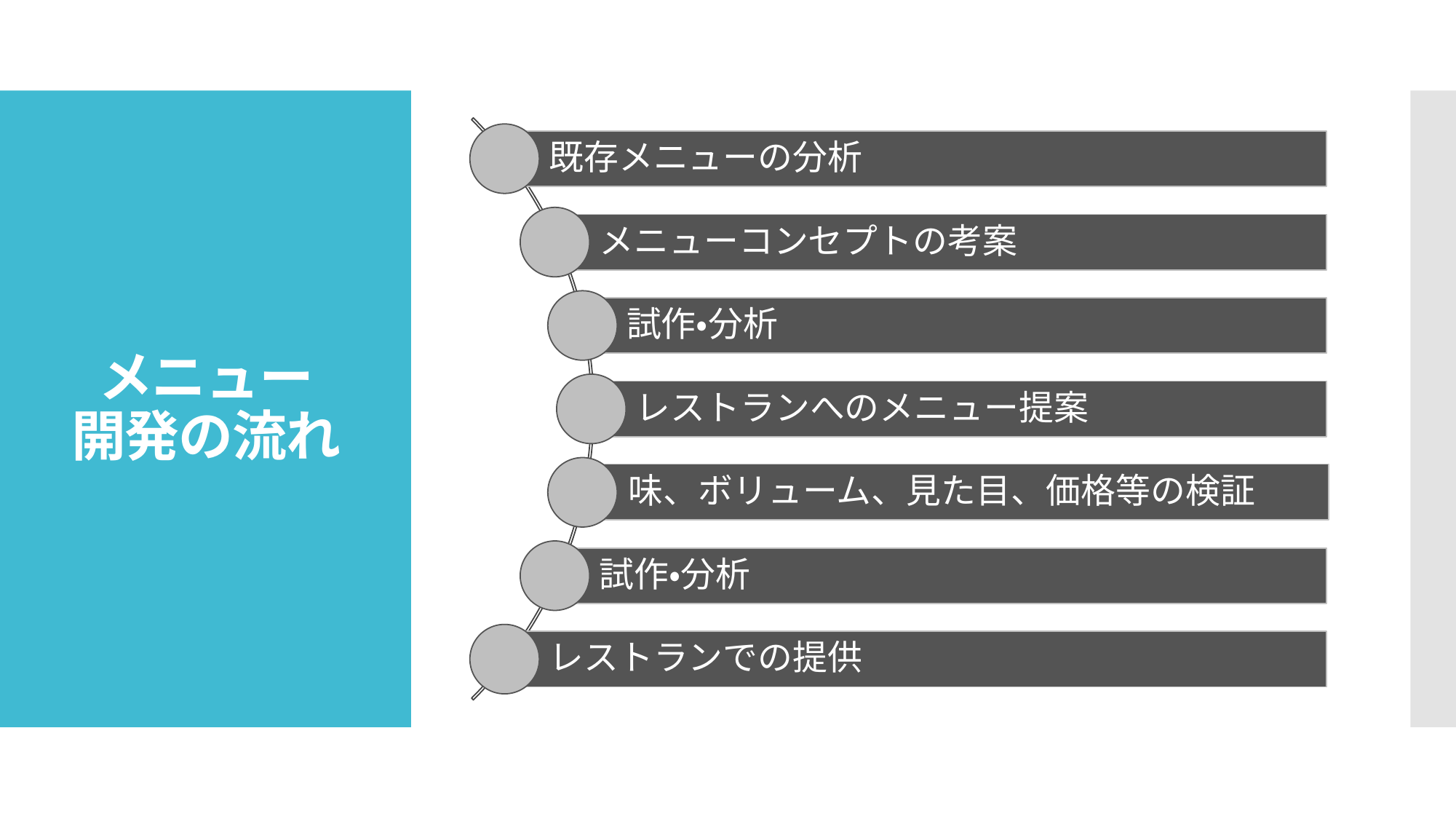

既存メニューの分析
メニューコンセプトの考案
試作・分析
レストランへのメニュー提案
味、ボリューム、見た目、価格等の検証
試作・分析
レストランでの提供
# メニュー 開発の流れ